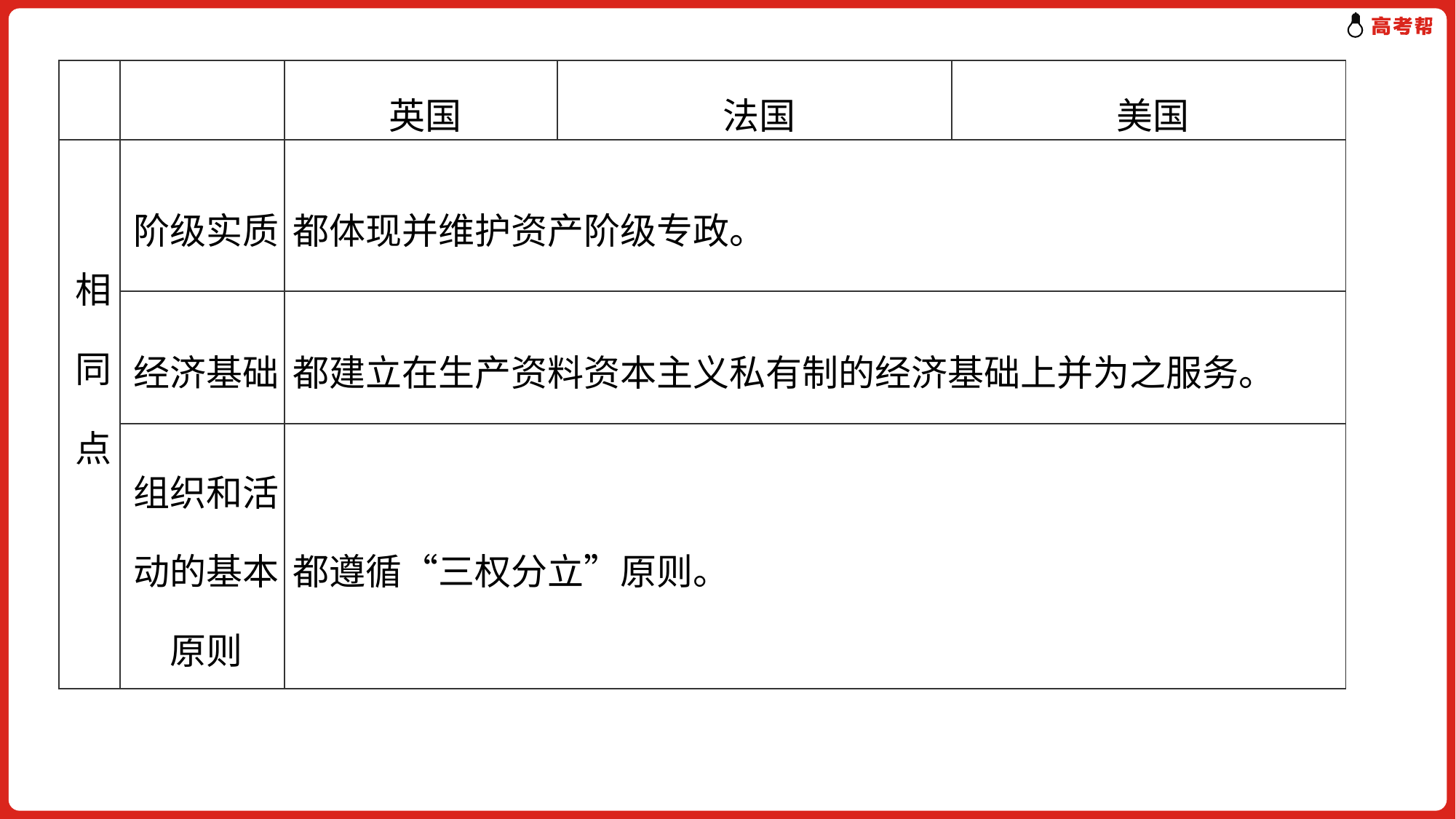

|  |  | 英国 | 法国 | 美国 |
| --- | --- | --- | --- | --- |
| 相同点 | 阶级实质 | 都体现并维护资产阶级专政。 |  |  |
|  | 经济基础 | 都建立在生产资料资本主义私有制的经济基础上并为之服务。 |  |  |
|  | 组织和活动的基本原则 | 都遵循“三权分立”原则。 |  |  |